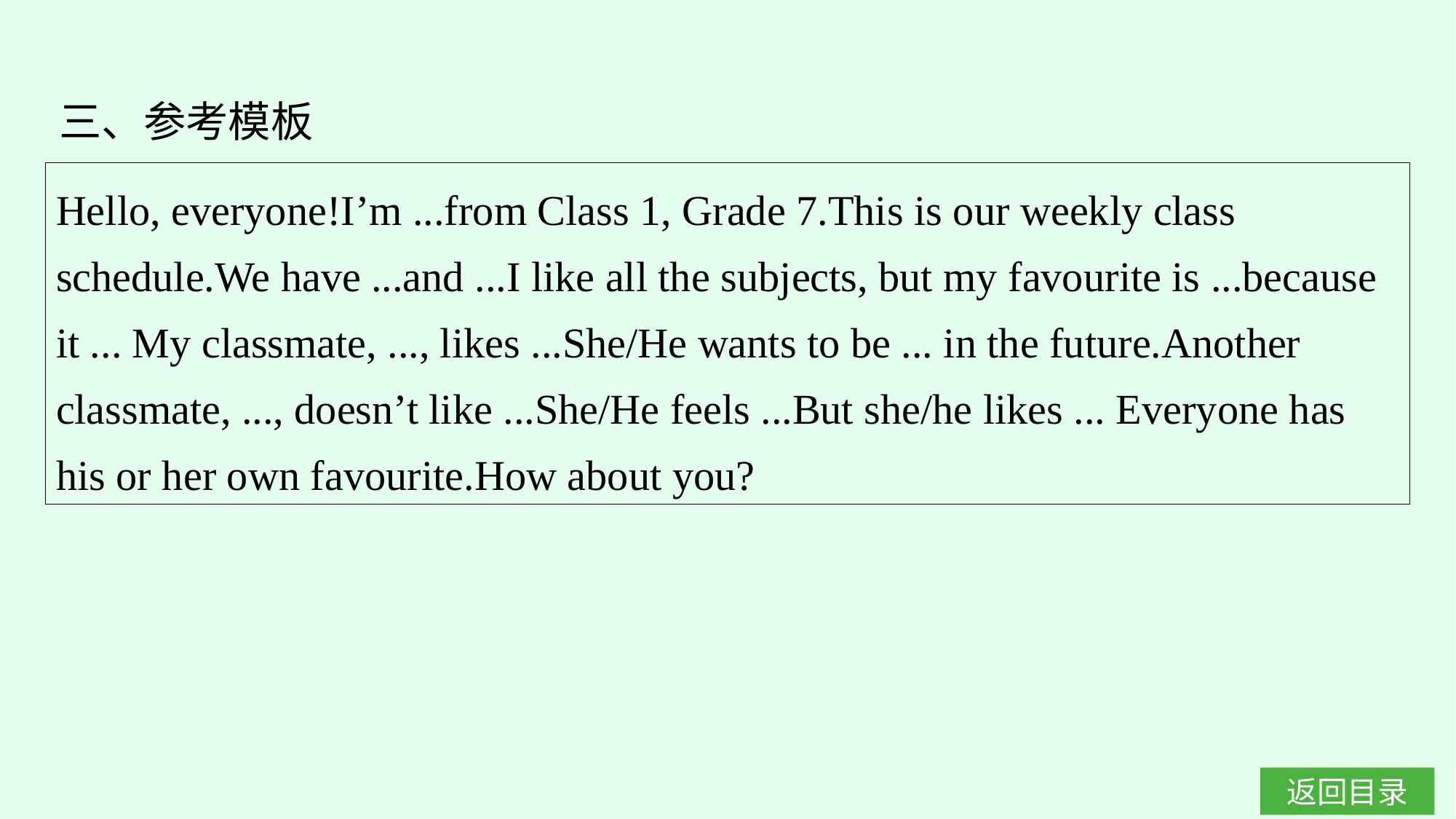

三、参考模板
Hello, everyone!I’m ...from Class 1, Grade 7.This is our weekly class schedule.We have ...and ...I like all the subjects, but my favourite is ...because it ... My classmate, ..., likes ...She/He wants to be ... in the future.Another classmate, ..., doesn’t like ...She/He feels ...But she/he likes ... Everyone has his or her own favourite.How about you?